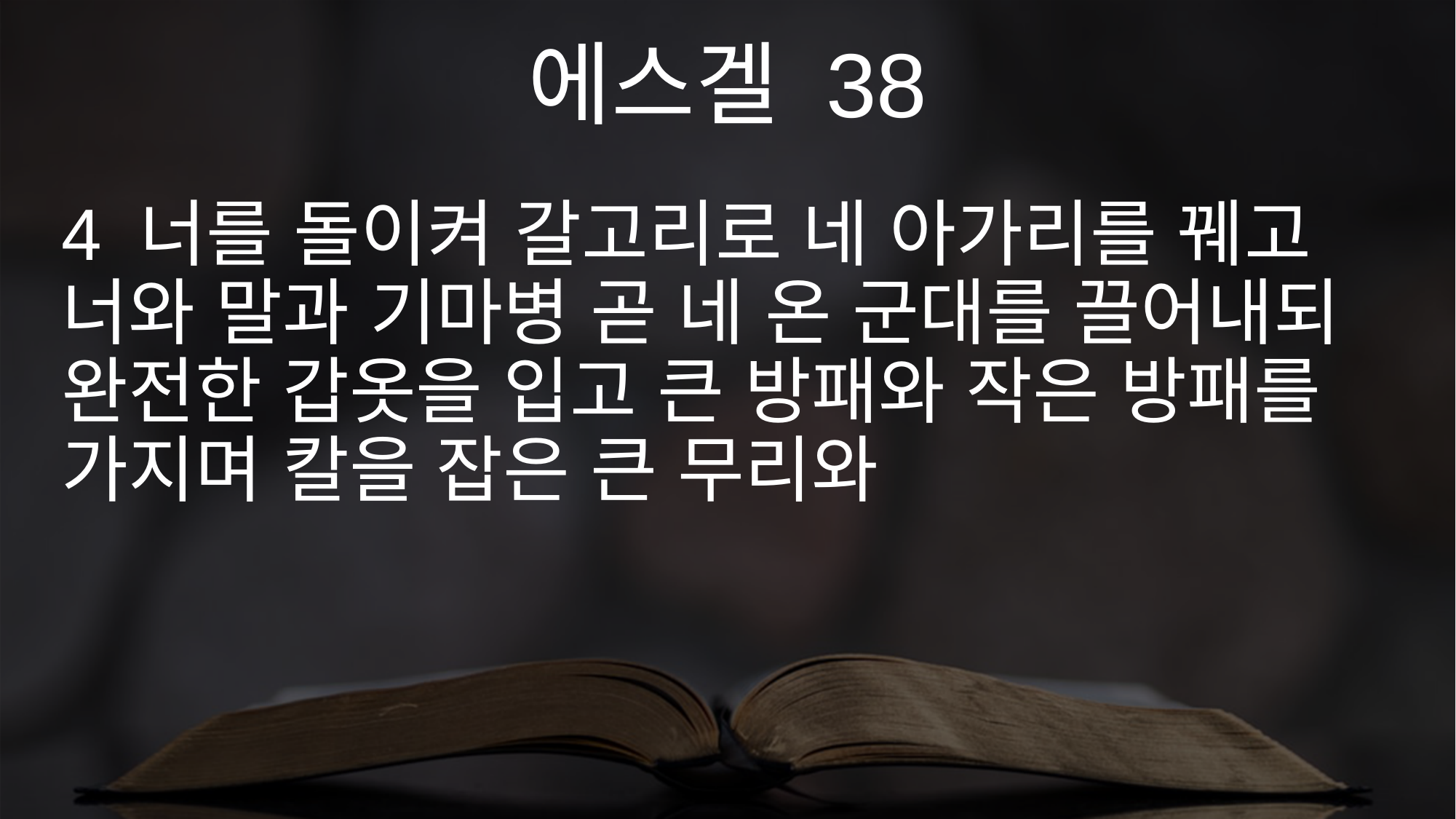

에스겔 38
4 너를 돌이켜 갈고리로 네 아가리를 꿰고 너와 말과 기마병 곧 네 온 군대를 끌어내되 완전한 갑옷을 입고 큰 방패와 작은 방패를 가지며 칼을 잡은 큰 무리와